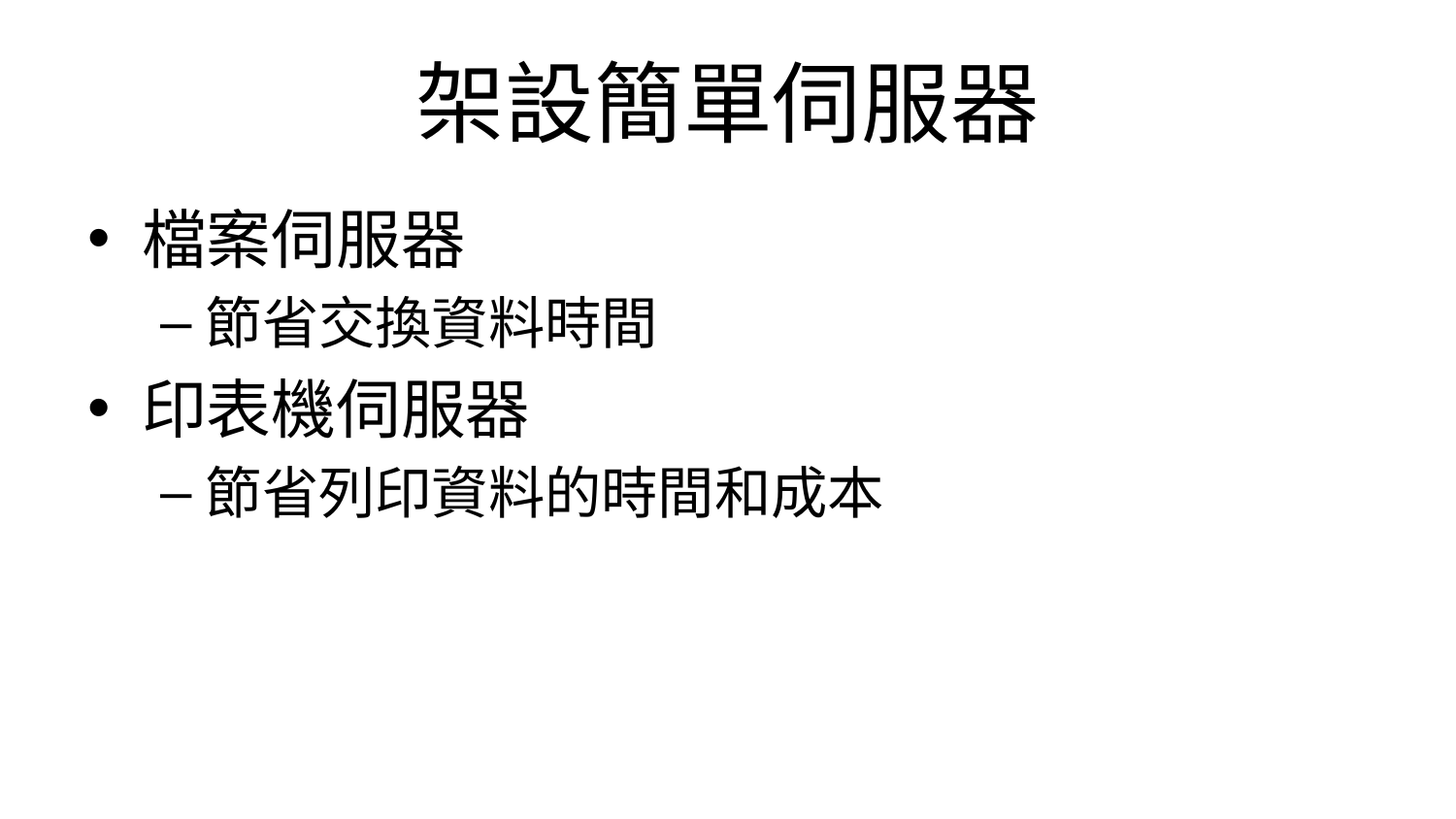

# 架設簡單伺服器
檔案伺服器
節省交換資料時間
印表機伺服器
節省列印資料的時間和成本